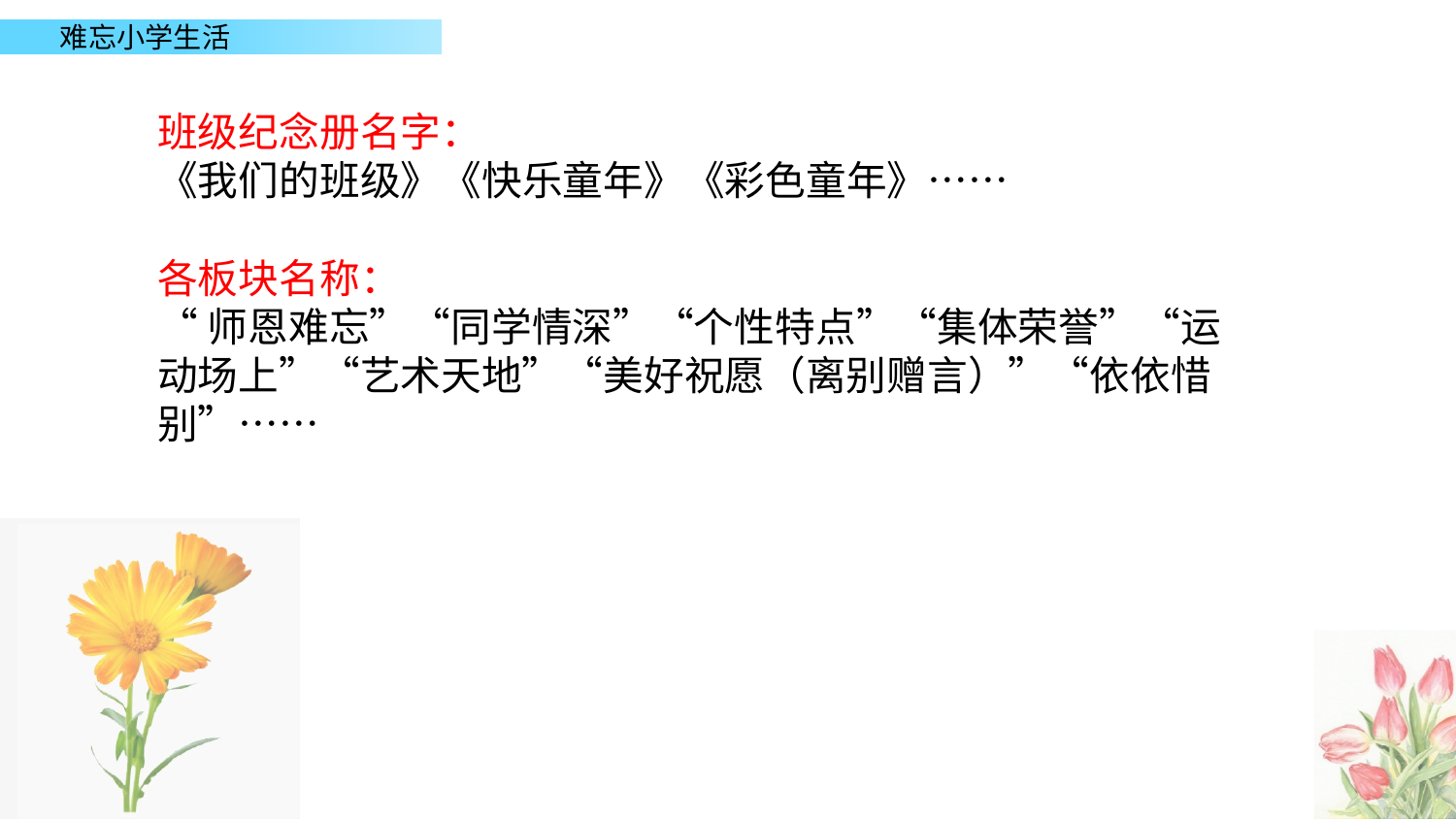

班级纪念册名字：
《我们的班级》《快乐童年》《彩色童年》……

各板块名称：
“师恩难忘”“同学情深”“个性特点”“集体荣誉”“运动场上”“艺术天地”“美好祝愿（离别赠言）”“依依惜别”……